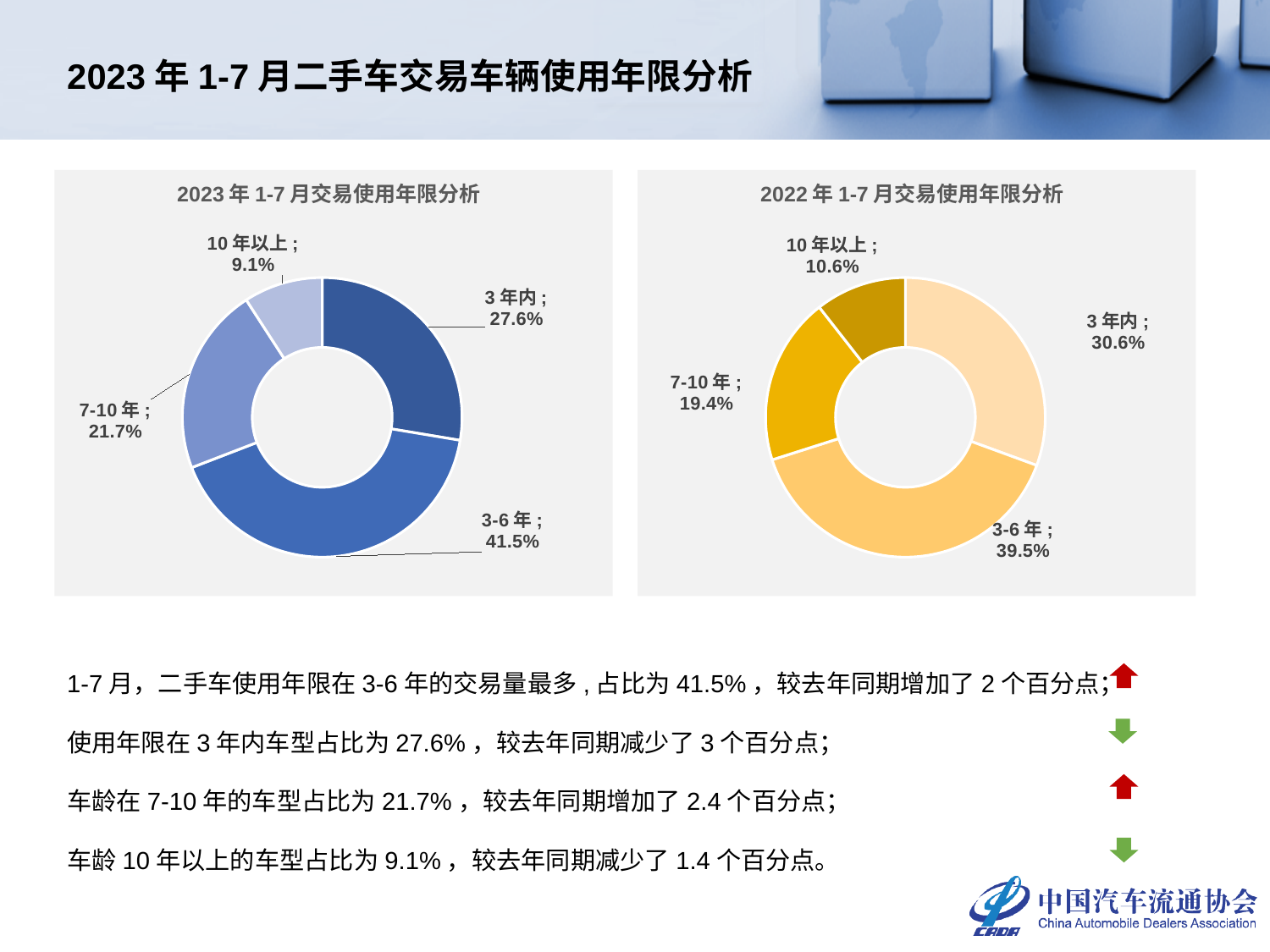

# 2023年1-7月二手车交易车辆使用年限分析

### Chart: 2023年1-7月交易使用年限分析

| Category | 2023年 |
|---|---|
| 3年内 | 0.27629788898181107 |
| 3-6年 | 0.41511926746036476 |
| 7-10年 | 0.21720715395880702 |
| 10年以上 | 0.09137568959901718 |

### Chart: 2022年1-7月交易使用年限分析

| Category | 2022年 |
|---|---|
| 3年内 | 0.3058906209502881 |
| 3-6年 | 0.39495936166017975 |
| 7-10年 | 0.19355391087255577 |
| 10年以上 | 0.10559610651697639 |
1-7月，二手车使用年限在3-6年的交易量最多,占比为41.5%，较去年同期增加了2个百分点；
使用年限在3年内车型占比为27.6%，较去年同期减少了3个百分点；
车龄在7-10年的车型占比为21.7%，较去年同期增加了2.4个百分点；
车龄10年以上的车型占比为9.1%，较去年同期减少了1.4个百分点。